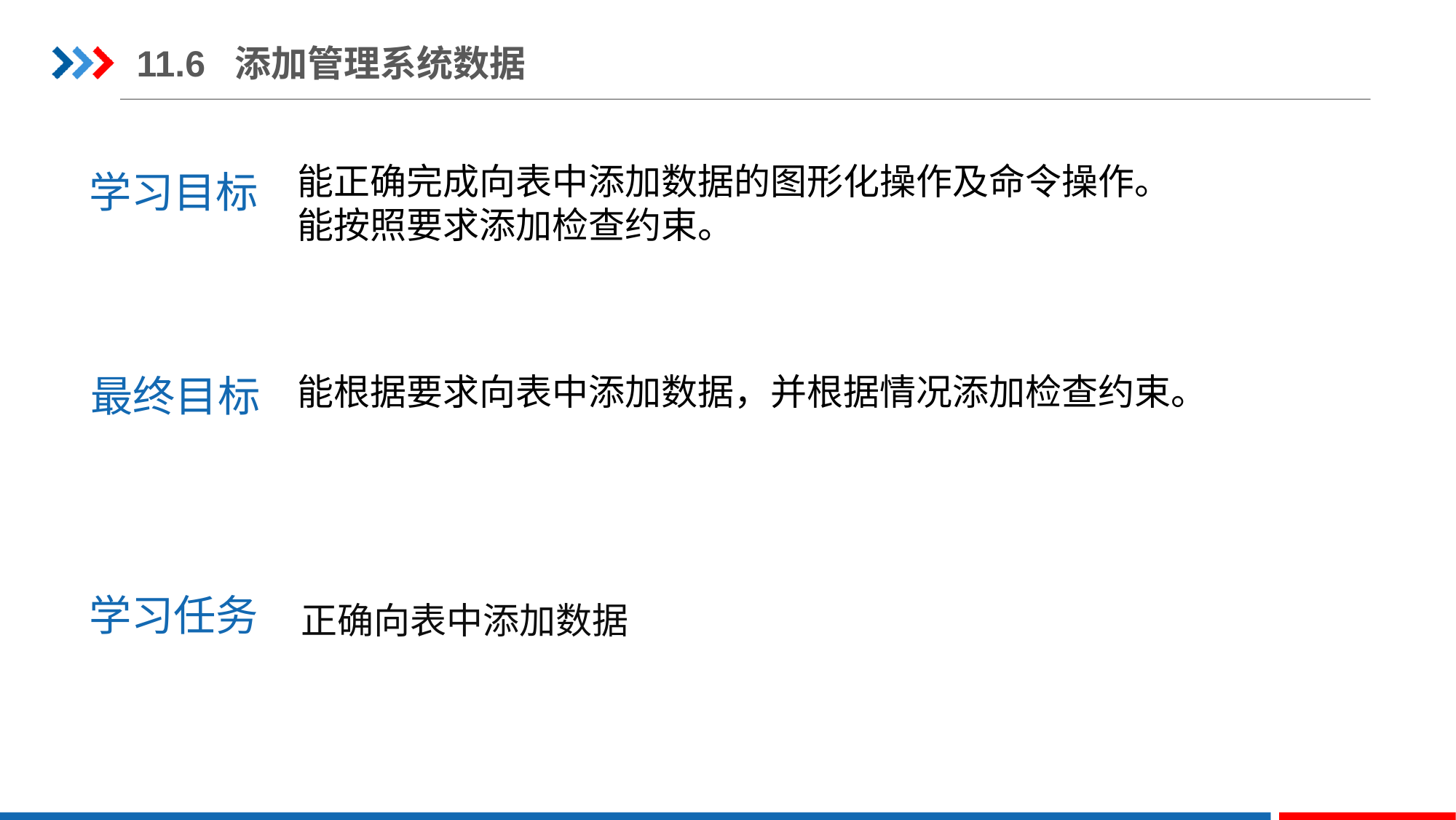

11.6  添加管理系统数据
学习目标
能正确完成向表中添加数据的图形化操作及命令操作。
能按照要求添加检查约束。
最终目标
能根据要求向表中添加数据，并根据情况添加检查约束。
学习任务
正确向表中添加数据